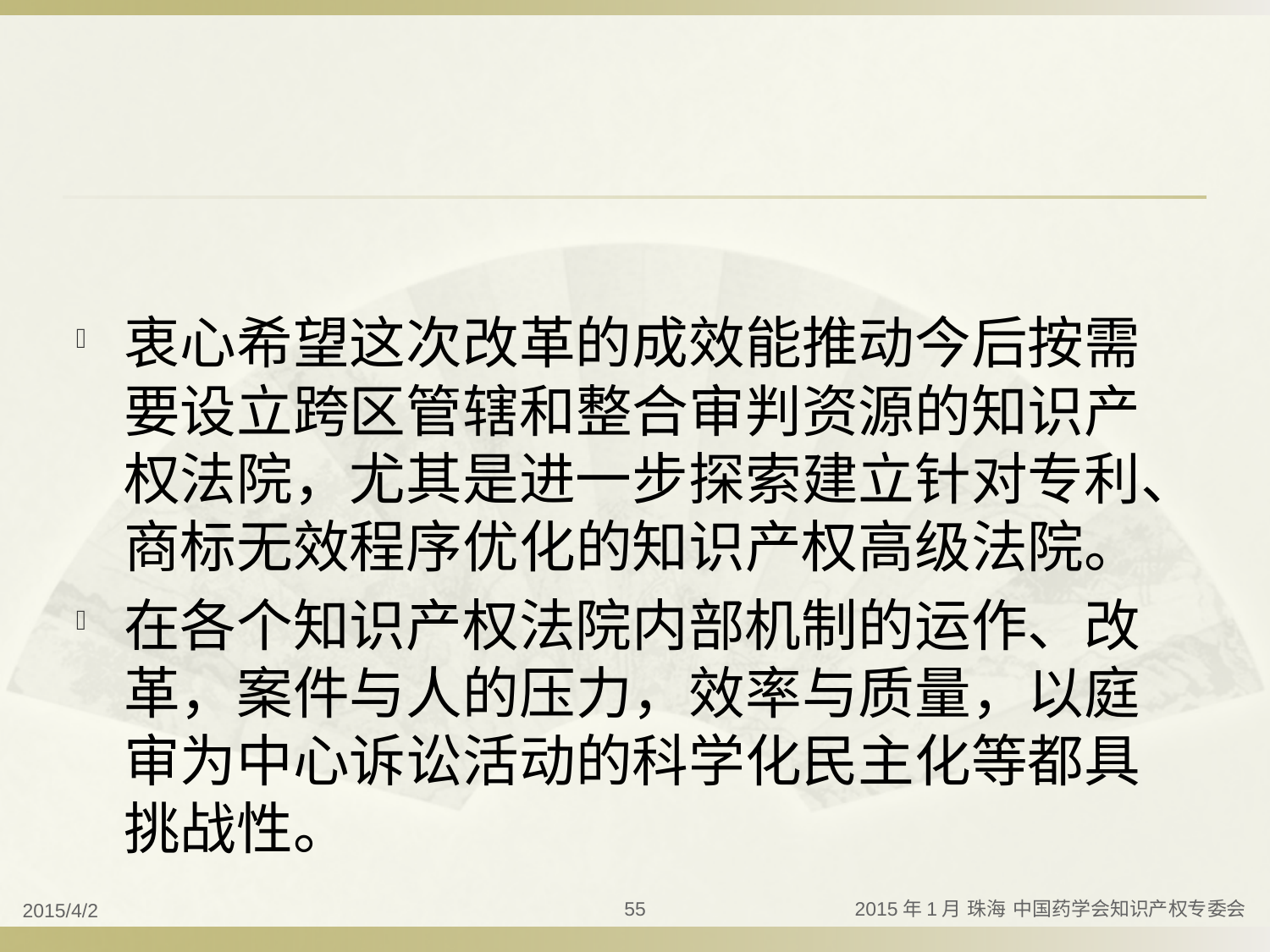

#

衷心希望这次改革的成效能推动今后按需要设立跨区管辖和整合审判资源的知识产权法院，尤其是进一步探索建立针对专利、商标无效程序优化的知识产权高级法院。
在各个知识产权法院内部机制的运作、改革，案件与人的压力，效率与质量，以庭审为中心诉讼活动的科学化民主化等都具挑战性。
2015/4/2
55
2015年1月 珠海 中国药学会知识产权专委会